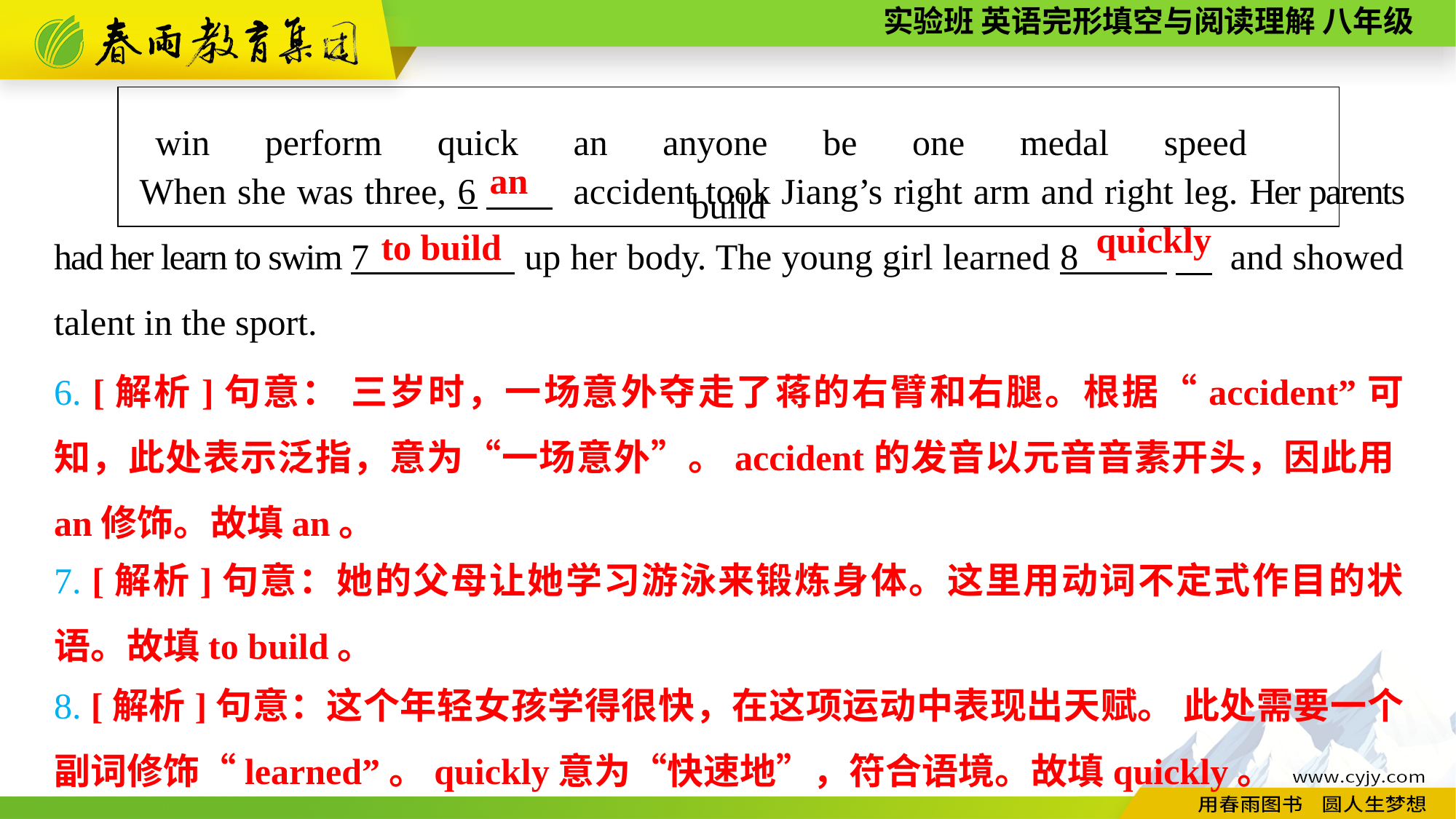

| win　perform　quick　an　anyone　be　one　medal　speed　build |
| --- |
When she was three, 6　    accident took Jiang’s right arm and right leg. Her parents had her learn to swim 7              . up her body. The young girl learned 8         　 and showed talent in the sport.
an
quickly
to build
6. [解析]句意： 三岁时，一场意外夺走了蒋的右臂和右腿。根据“accident”可知，此处表示泛指，意为“一场意外”。accident的发音以元音音素开头，因此用an修饰。故填an。
7. [解析]句意：她的父母让她学习游泳来锻炼身体。这里用动词不定式作目的状语。故填to build。
8. [解析]句意：这个年轻女孩学得很快，在这项运动中表现出天赋。 此处需要一个副词修饰“learned”。quickly意为“快速地”，符合语境。故填quickly。